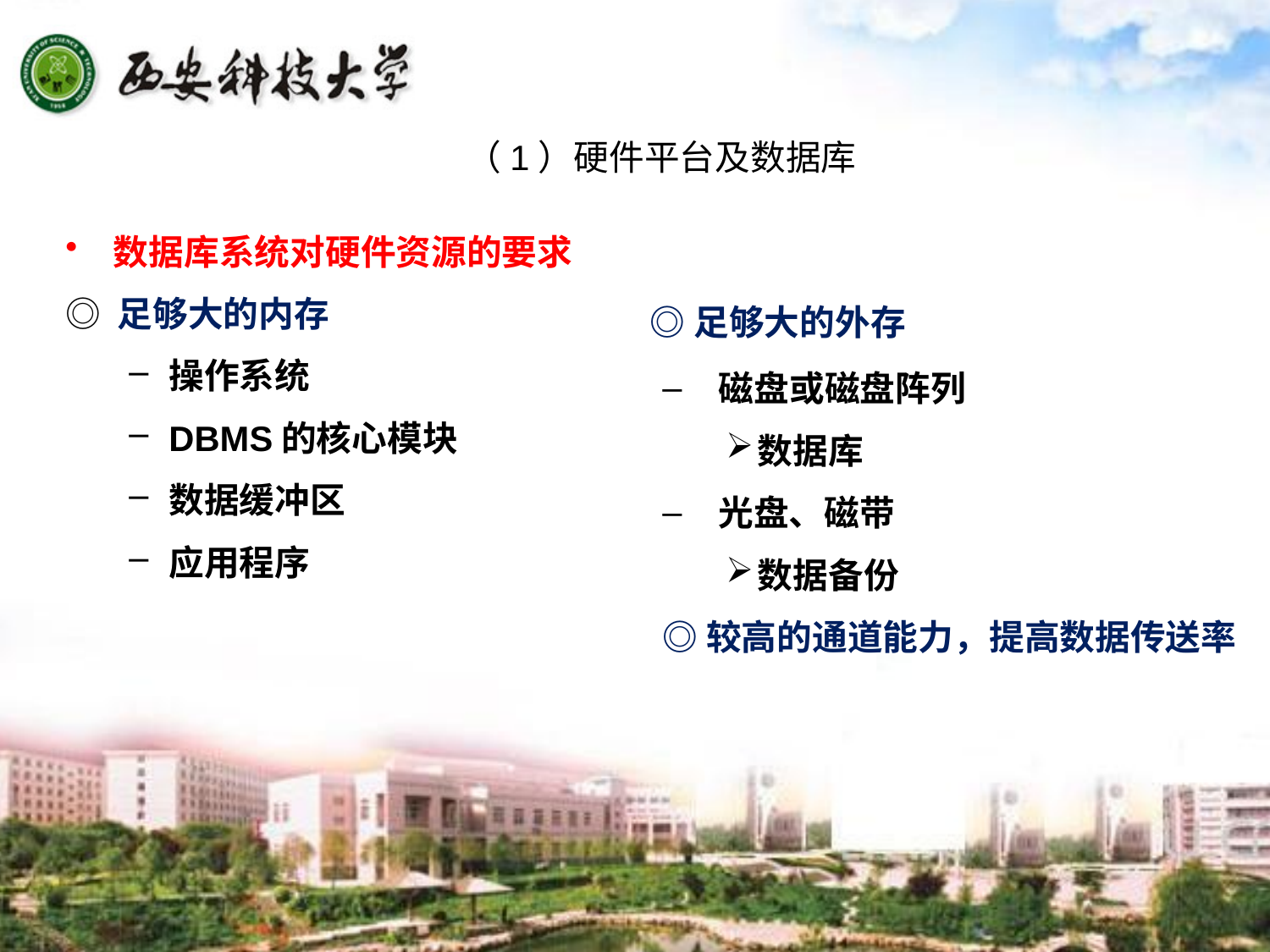

（1）硬件平台及数据库
数据库系统对硬件资源的要求
◎ 足够大的内存
操作系统
DBMS的核心模块
数据缓冲区
应用程序
    ◎足够大的外存
 磁盘或磁盘阵列
数据库
 光盘、磁带
数据备份
◎较高的通道能力，提高数据传送率